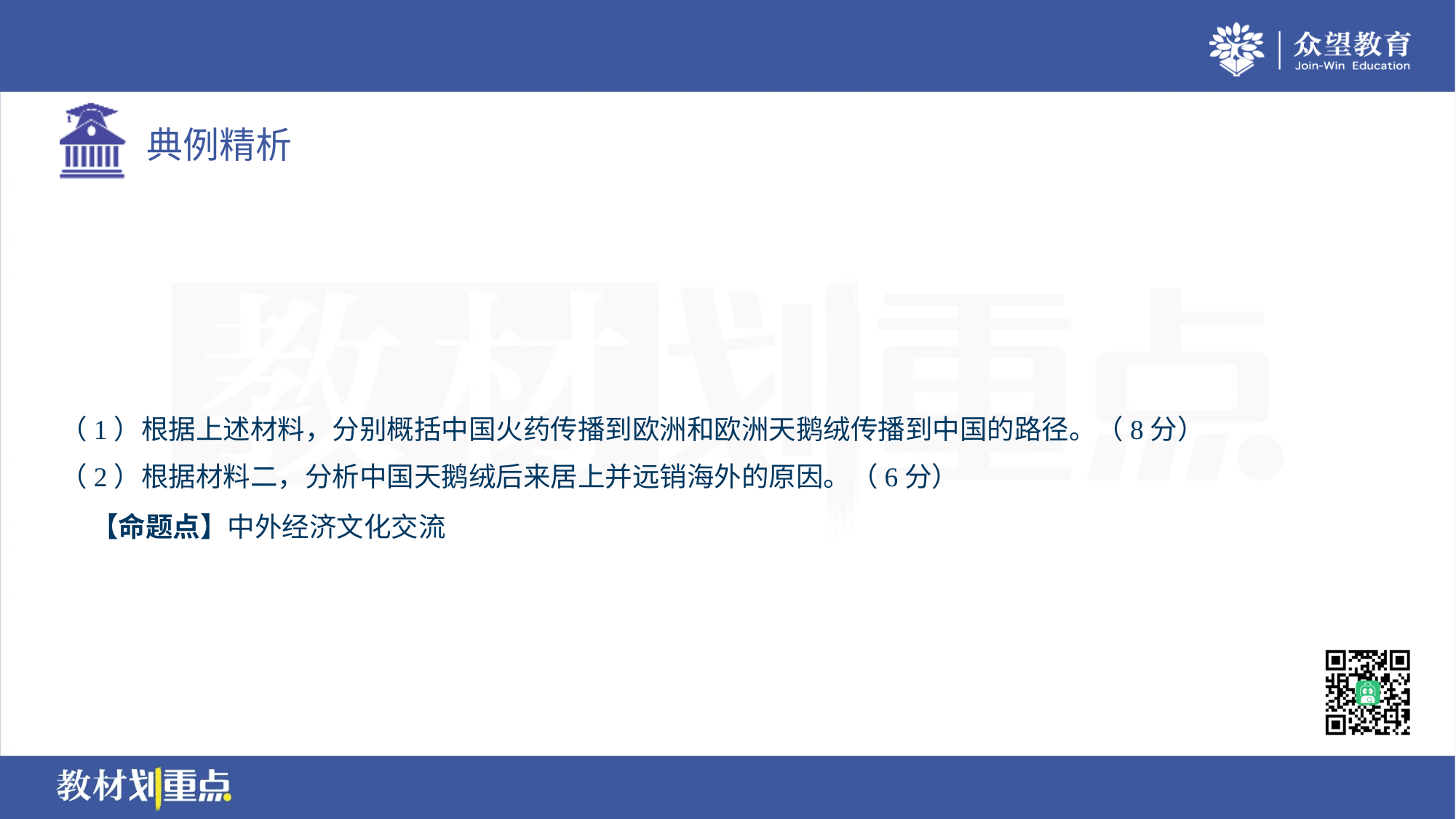

（1）根据上述材料，分别概括中国火药传播到欧洲和欧洲天鹅绒传播到中国的路径。（8分）
（2）根据材料二，分析中国天鹅绒后来居上并远销海外的原因。（6分）
    【命题点】中外经济文化交流